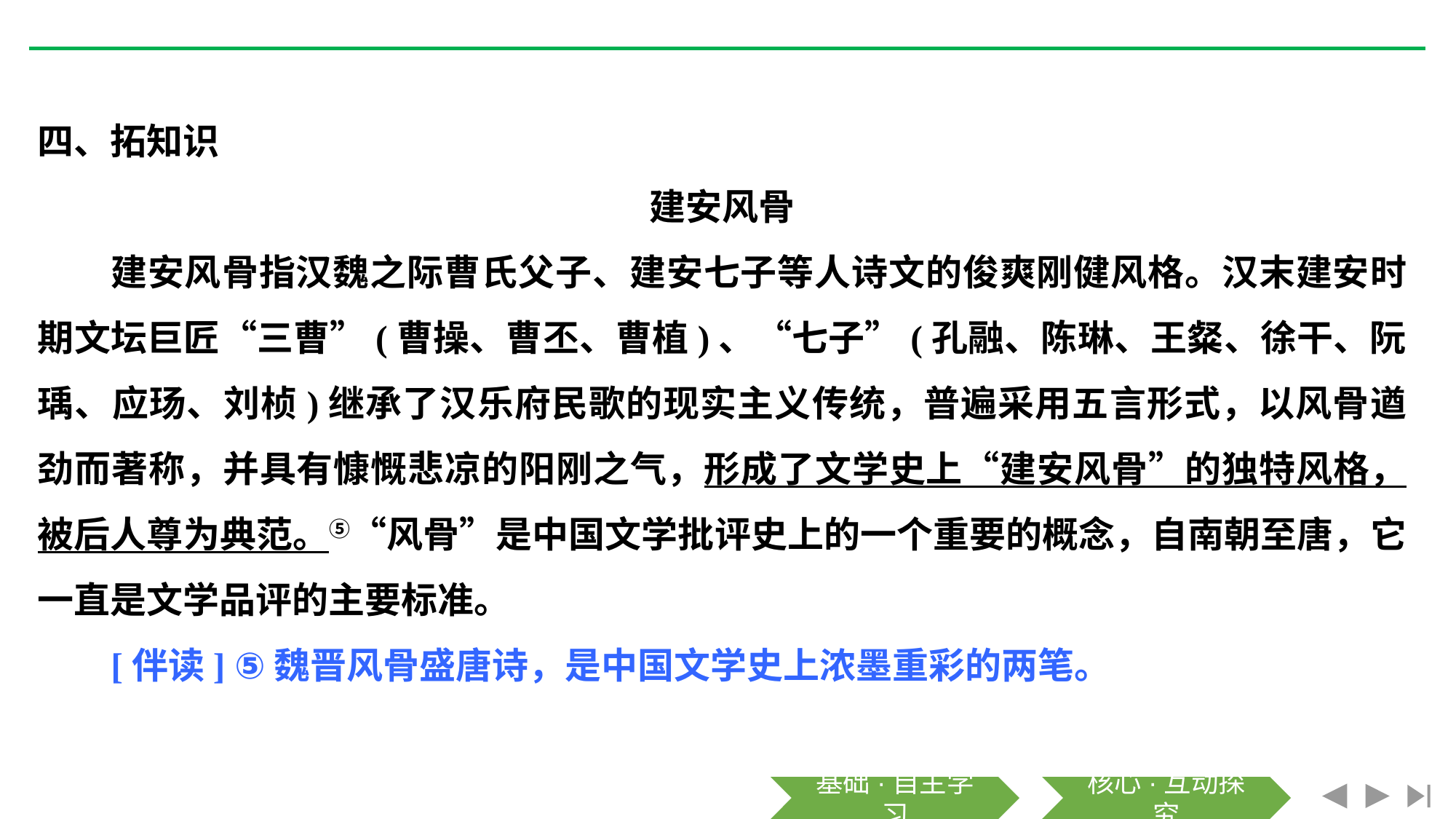

四、拓知识
建安风骨
建安风骨指汉魏之际曹氏父子、建安七子等人诗文的俊爽刚健风格。汉末建安时期文坛巨匠“三曹”(曹操、曹丕、曹植)、“七子”(孔融、陈琳、王粲、徐干、阮瑀、应玚、刘桢)继承了汉乐府民歌的现实主义传统，普遍采用五言形式，以风骨遒劲而著称，并具有慷慨悲凉的阳刚之气，形成了文学史上“建安风骨”的独特风格，被后人尊为典范。⑤“风骨”是中国文学批评史上的一个重要的概念，自南朝至唐，它一直是文学品评的主要标准。
[伴读] ⑤魏晋风骨盛唐诗，是中国文学史上浓墨重彩的两笔。